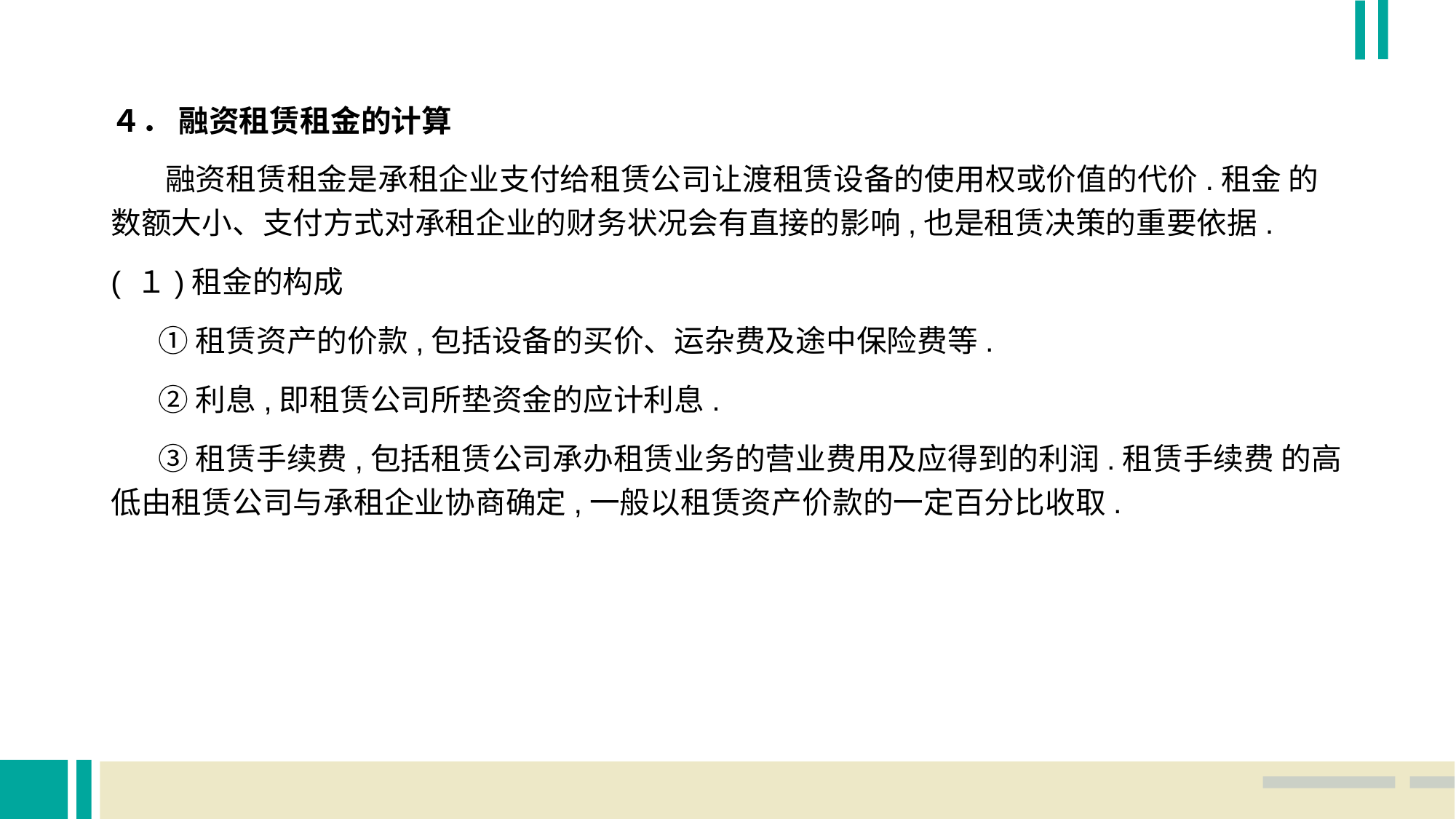

４． 融资租赁租金的计算
       融资租赁租金是承租企业支付给租赁公司让渡租赁设备的使用权或价值的代价.租金 的数额大小、支付方式对承租企业的财务状况会有直接的影响,也是租赁决策的重要依据.
( １)租金的构成
       ①租赁资产的价款,包括设备的买价、运杂费及途中保险费等.
       ②利息,即租赁公司所垫资金的应计利息.
       ③租赁手续费,包括租赁公司承办租赁业务的营业费用及应得到的利润.租赁手续费 的高低由租赁公司与承租企业协商确定,一般以租赁资产价款的一定百分比收取.